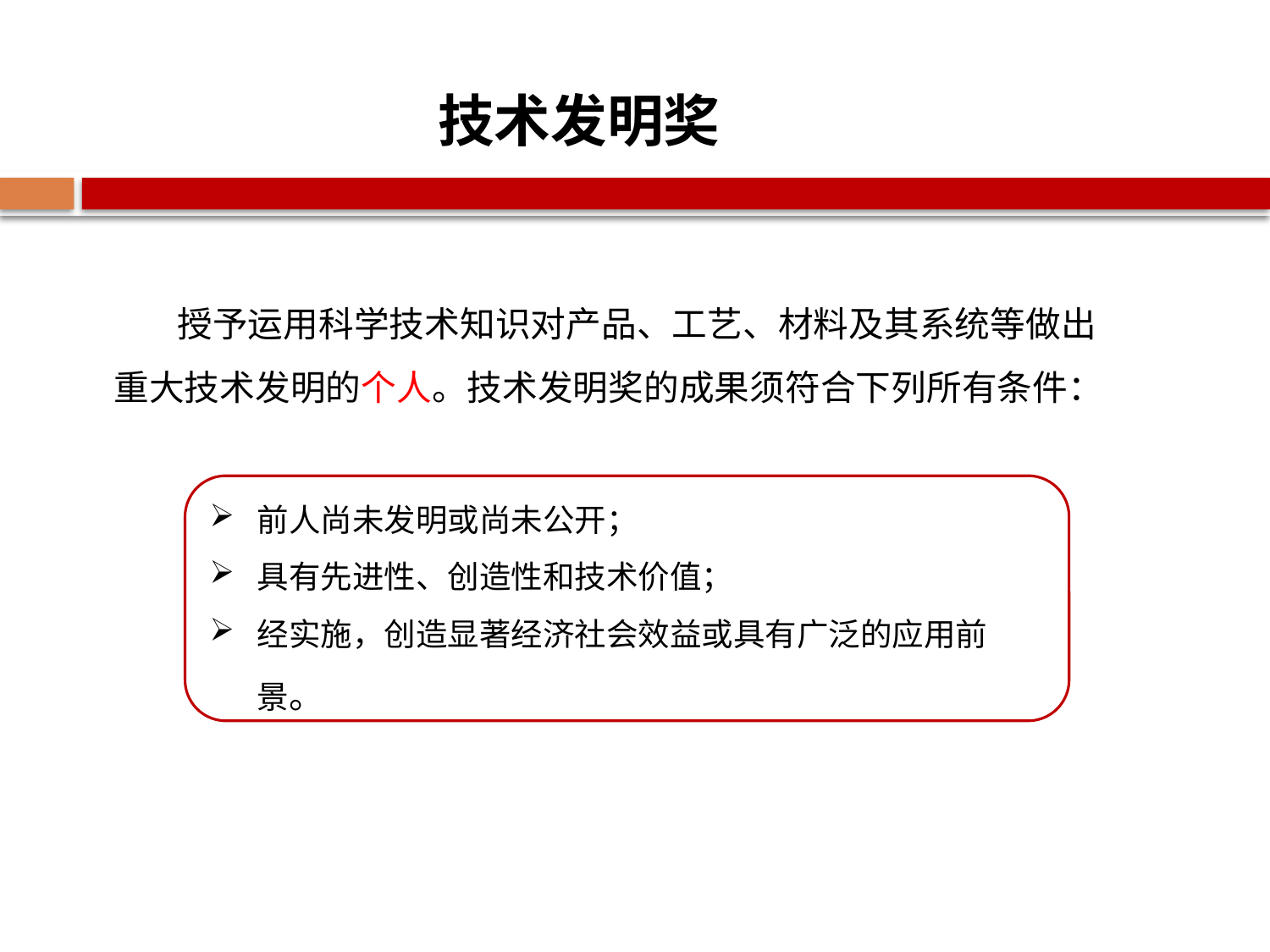

技术发明奖
授予运用科学技术知识对产品、工艺、材料及其系统等做出重大技术发明的个人。技术发明奖的成果须符合下列所有条件：
前人尚未发明或尚未公开；
具有先进性、创造性和技术价值；
经实施，创造显著经济社会效益或具有广泛的应用前景。